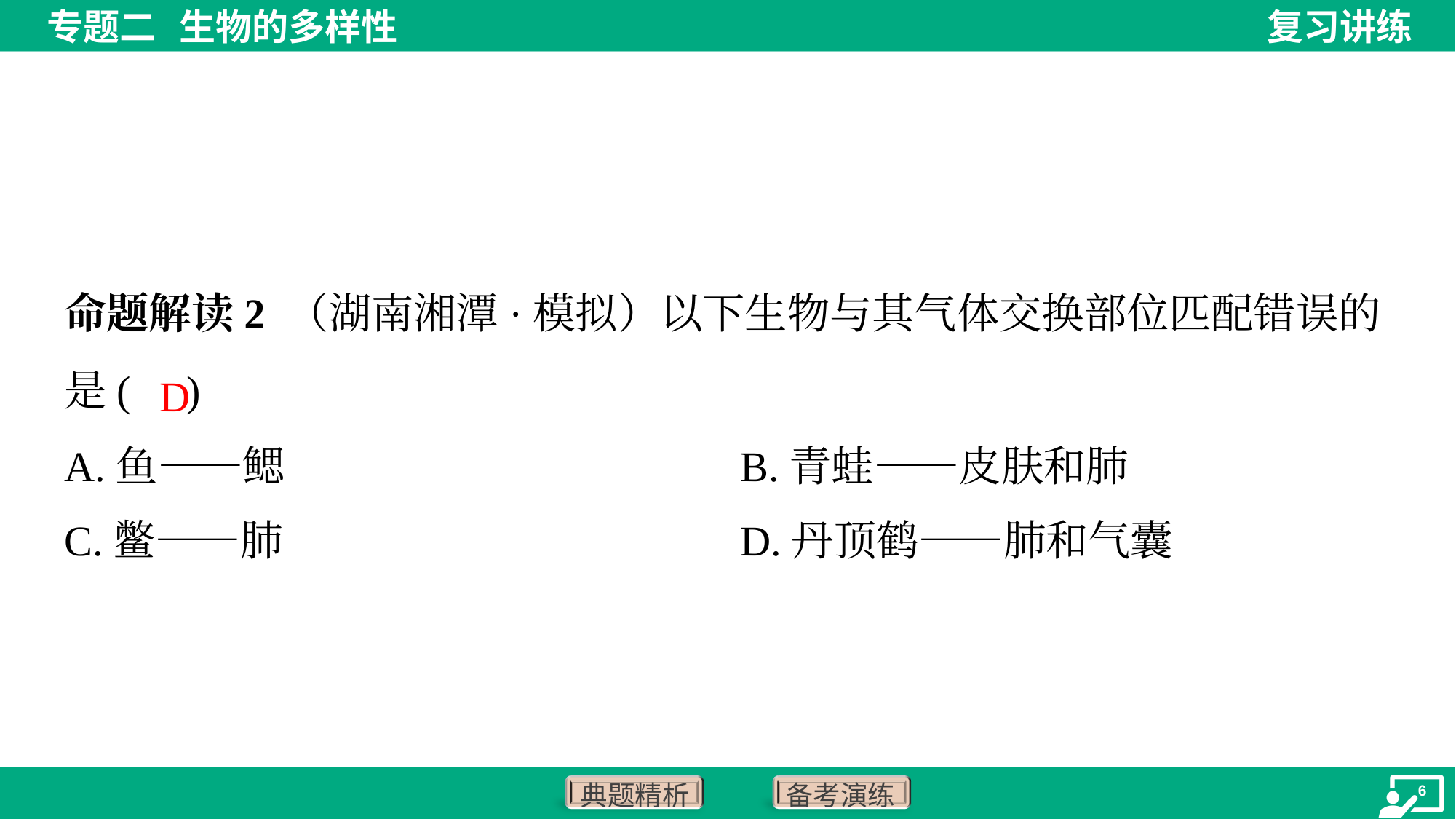

命题解读2 （湖南湘潭·模拟）以下生物与其气体交换部位匹配错误的是(     )
D
A.鱼——鳃	B.青蛙——皮肤和肺
C.鳖——肺	D.丹顶鹤——肺和气囊